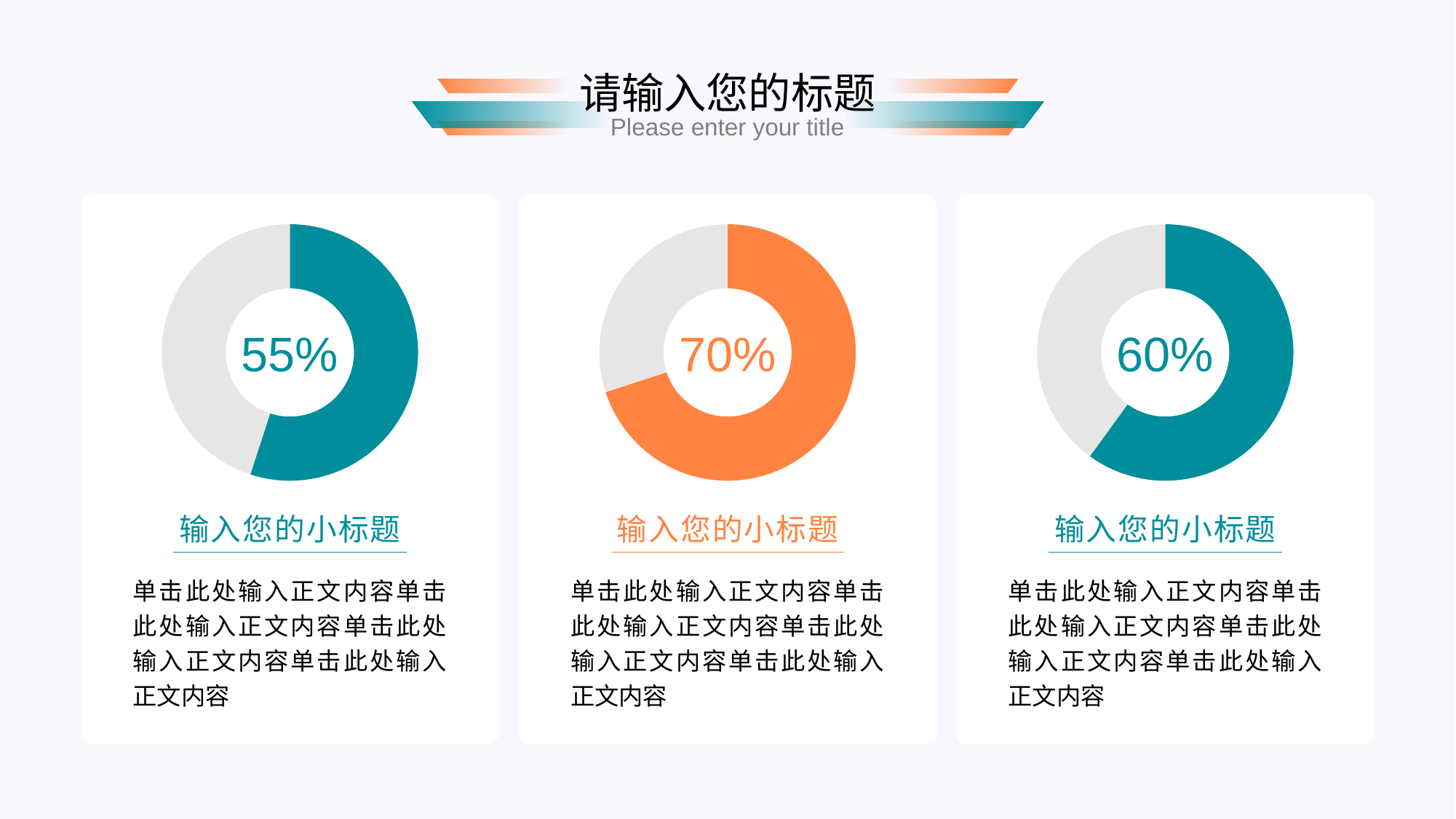

请输入您的标题

Please enter your title

### Chart

| Category | 销售额 |
|---|---|
| 数据行 | 0.55 |
| 辅助行 | 0.45 |
55%
输入您的小标题
单击此处输入正文内容单击此处输入正文内容单击此处输入正文内容单击此处输入正文内容

### Chart

| Category | 销售额 |
|---|---|
| 数据行 | 0.7 |
| 辅助行 | 0.3 |
70%
输入您的小标题
单击此处输入正文内容单击此处输入正文内容单击此处输入正文内容单击此处输入正文内容

### Chart

| Category | 销售额 |
|---|---|
| 数据行 | 0.6 |
| 辅助行 | 0.4 |
60%
输入您的小标题
单击此处输入正文内容单击此处输入正文内容单击此处输入正文内容单击此处输入正文内容